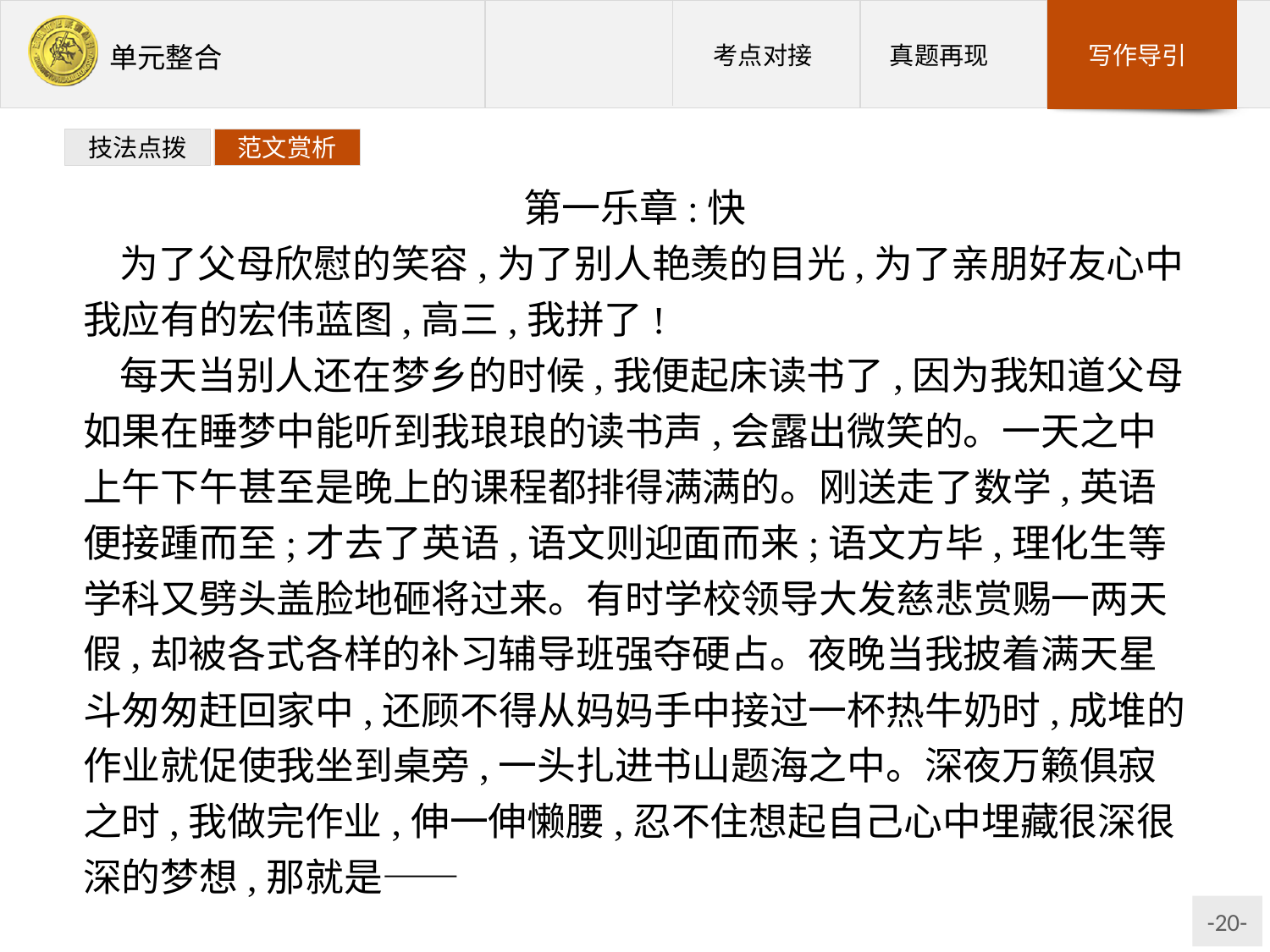

技法点拨
范文赏析
第一乐章:快
为了父母欣慰的笑容,为了别人艳羡的目光,为了亲朋好友心中我应有的宏伟蓝图,高三,我拼了!
每天当别人还在梦乡的时候,我便起床读书了,因为我知道父母如果在睡梦中能听到我琅琅的读书声,会露出微笑的。一天之中上午下午甚至是晚上的课程都排得满满的。刚送走了数学,英语便接踵而至;才去了英语,语文则迎面而来;语文方毕,理化生等学科又劈头盖脸地砸将过来。有时学校领导大发慈悲赏赐一两天假,却被各式各样的补习辅导班强夺硬占。夜晚当我披着满天星斗匆匆赶回家中,还顾不得从妈妈手中接过一杯热牛奶时,成堆的作业就促使我坐到桌旁,一头扎进书山题海之中。深夜万籁俱寂之时,我做完作业,伸一伸懒腰,忍不住想起自己心中埋藏很深很深的梦想,那就是——